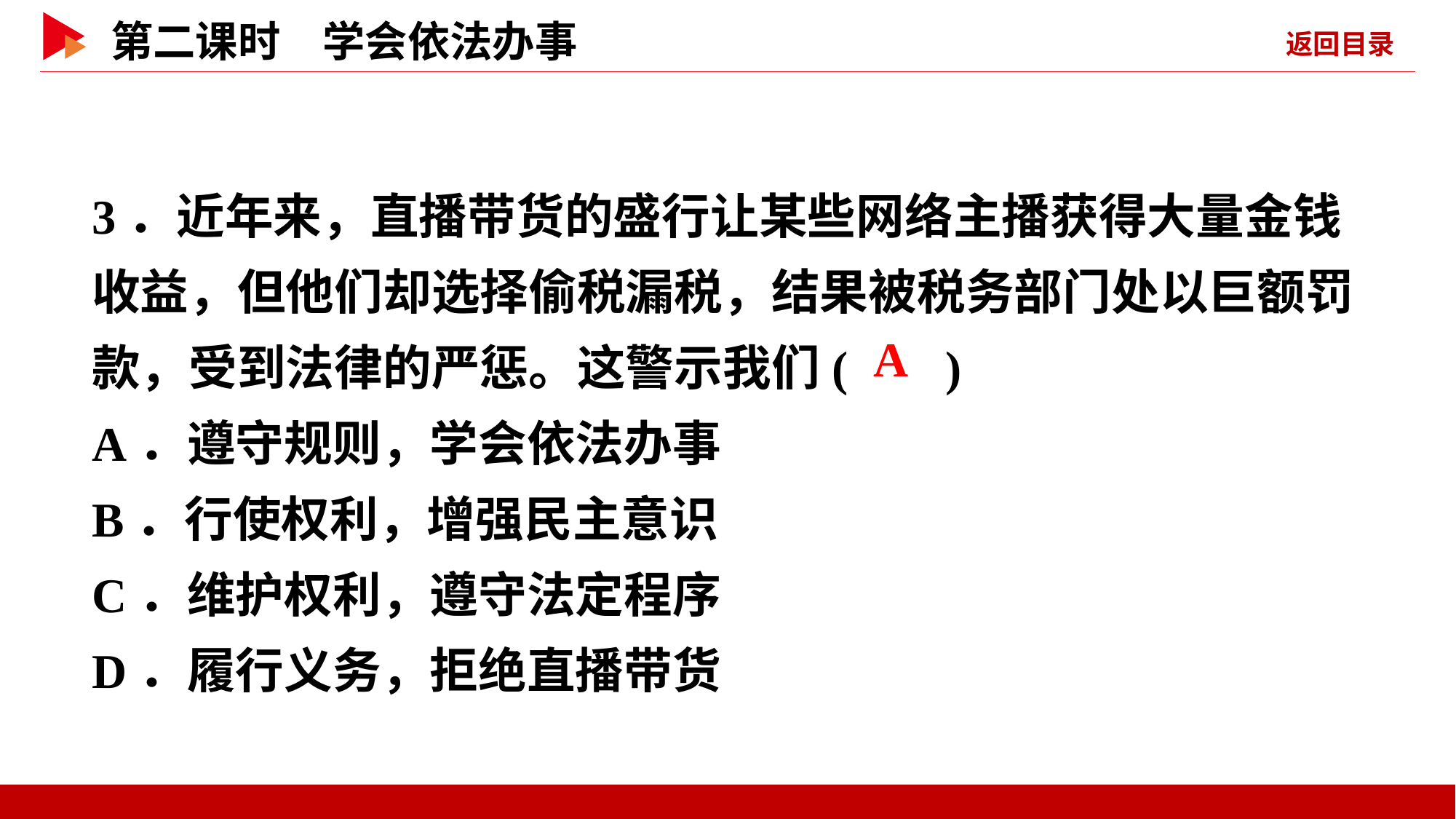

3．近年来，直播带货的盛行让某些网络主播获得大量金钱收益，但他们却选择偷税漏税，结果被税务部门处以巨额罚款，受到法律的严惩。这警示我们(        )
A．遵守规则，学会依法办事
B．行使权利，增强民主意识
C．维护权利，遵守法定程序
D．履行义务，拒绝直播带货
   A